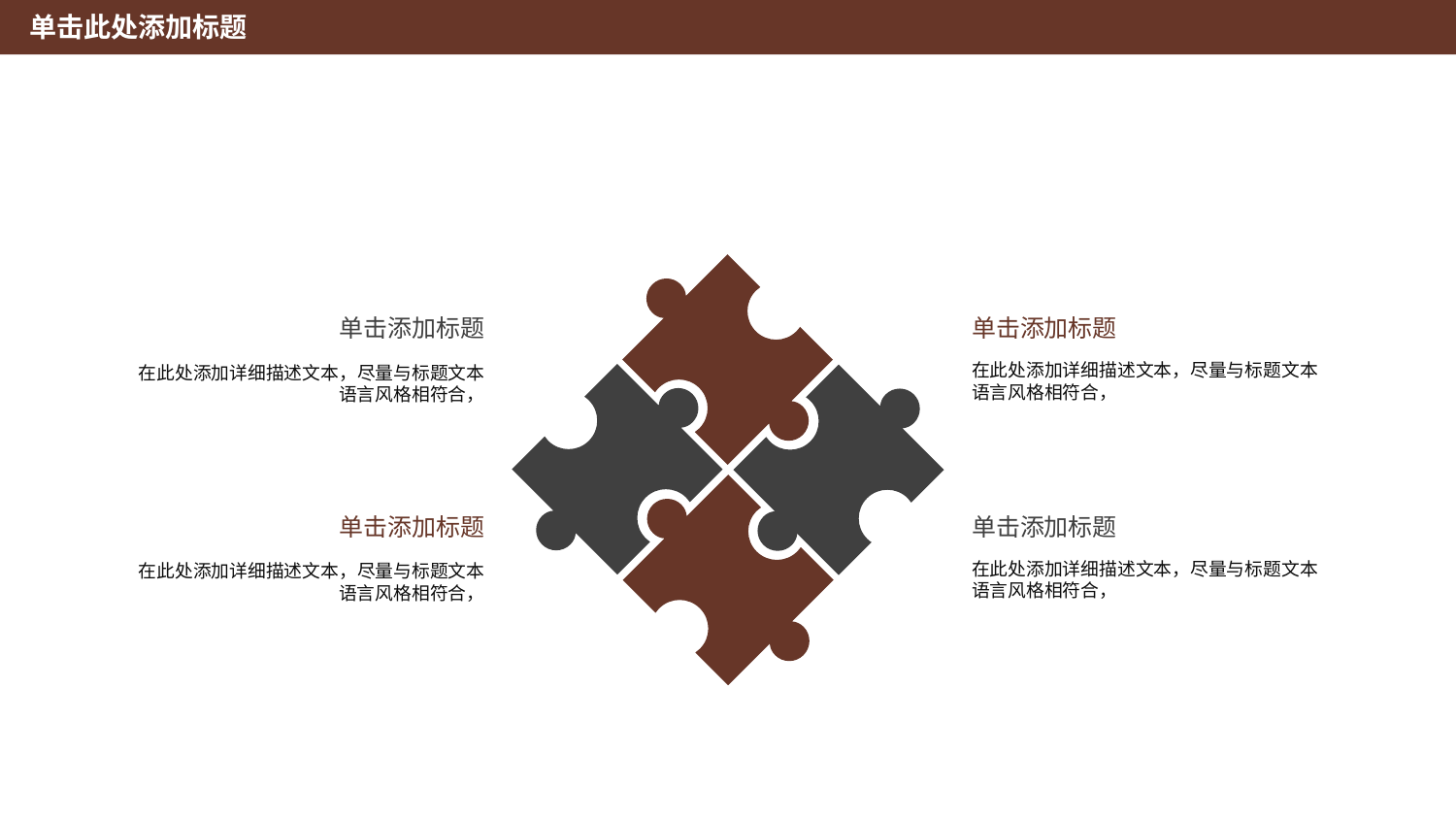

单击此处添加标题

单击添加标题
在此处添加详细描述文本，尽量与标题文本
语言风格相符合，
单击添加标题
在此处添加详细描述文本，尽量与标题文本
语言风格相符合，

单击添加标题
在此处添加详细描述文本，尽量与标题文本
语言风格相符合，
单击添加标题
在此处添加详细描述文本，尽量与标题文本
语言风格相符合，